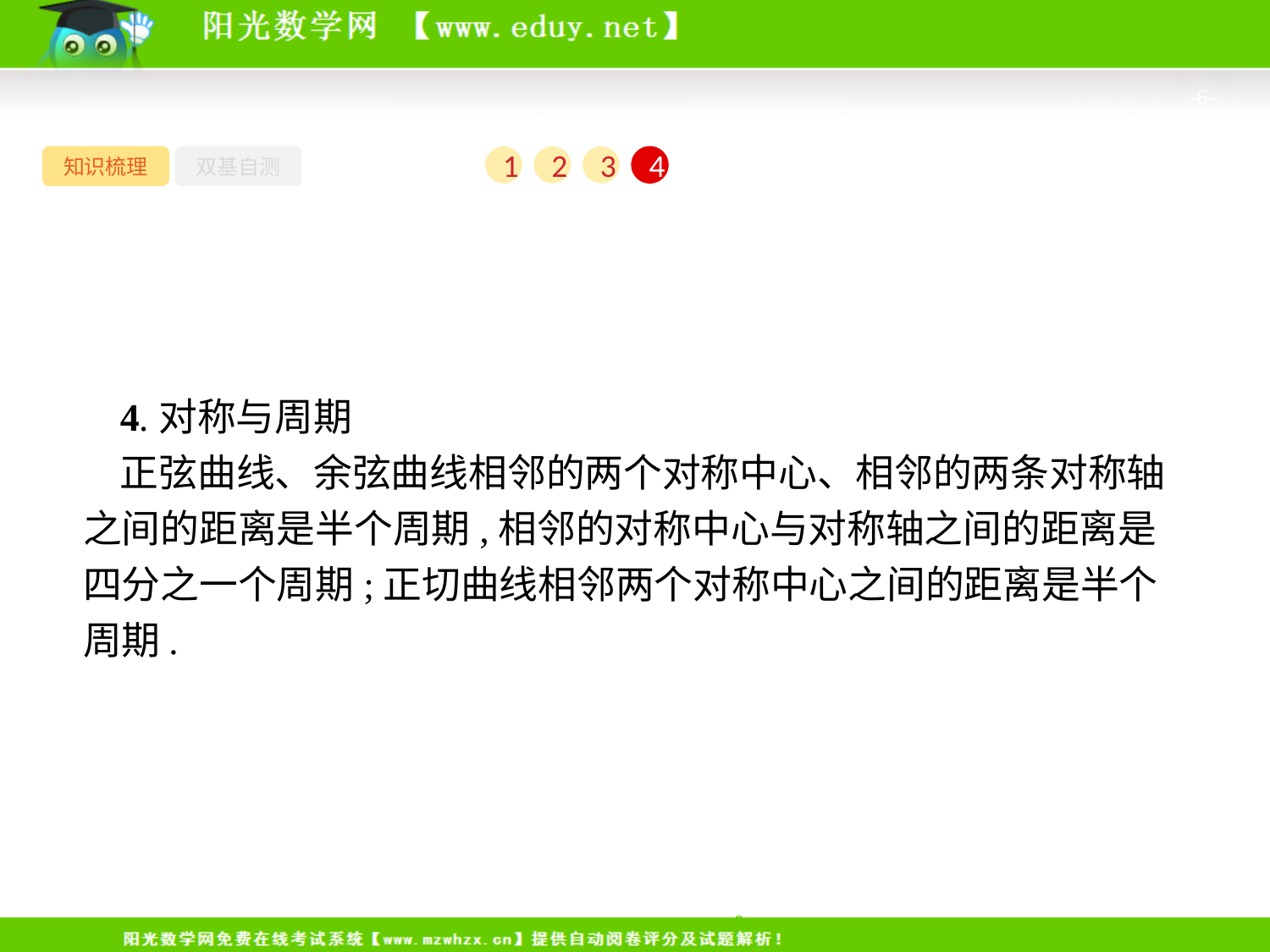

-6-
知识梳理
双基自测
1
2
3
4
4.对称与周期
正弦曲线、余弦曲线相邻的两个对称中心、相邻的两条对称轴之间的距离是半个周期,相邻的对称中心与对称轴之间的距离是四分之一个周期;正切曲线相邻两个对称中心之间的距离是半个周期.